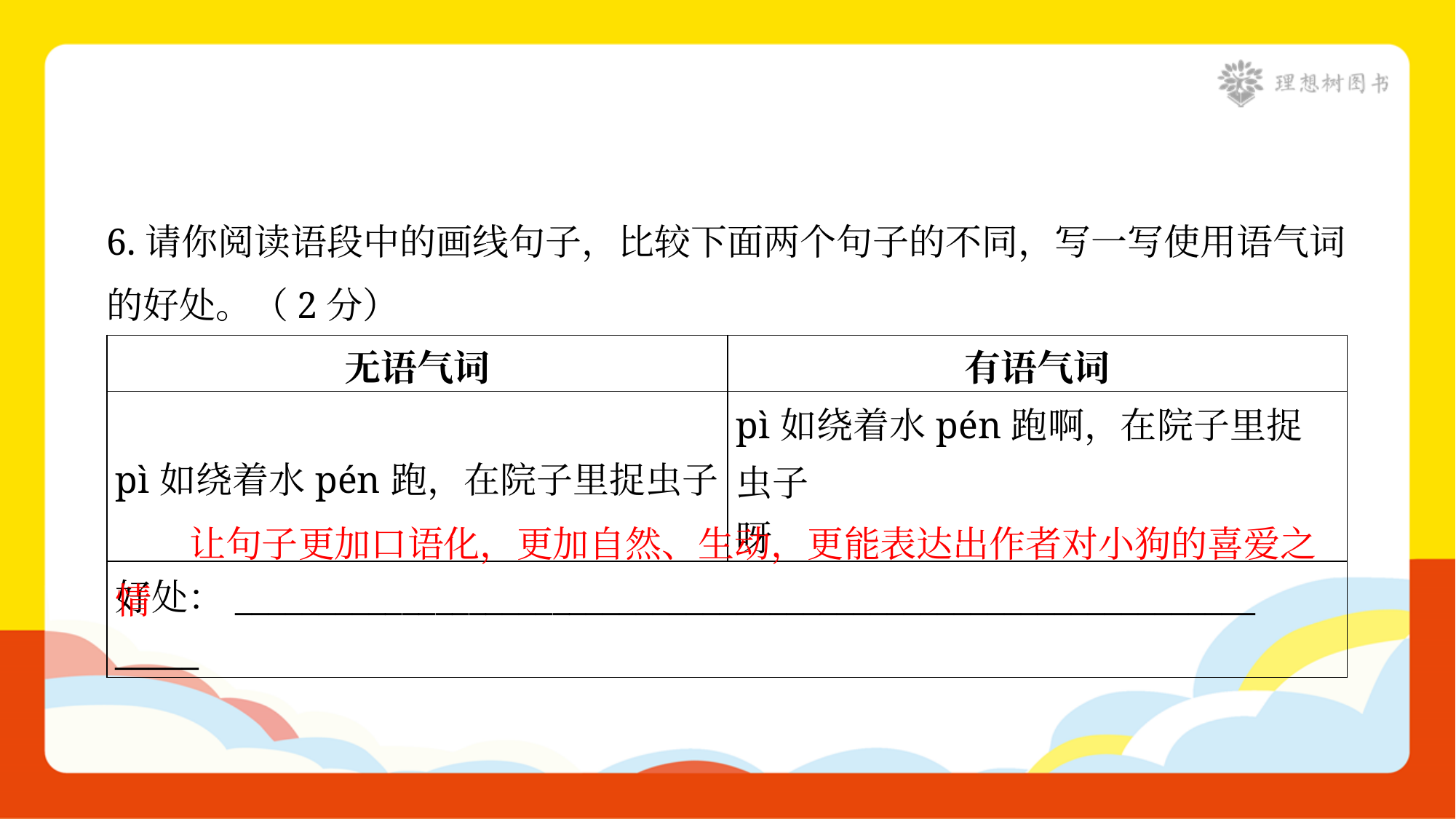

6.请你阅读语段中的画线句子，比较下面两个句子的不同，写一写使用语气词
的好处。（2分）
| 无语气词 | 有语气词 |
| --- | --- |
| pì如绕着水pén跑，在院子里捉虫子 | pì如绕着水pén跑啊，在院子里捉虫子 呀 |
| 好处：\_\_\_\_\_\_\_\_\_\_\_\_\_\_\_\_\_\_\_\_\_\_\_\_\_\_\_\_\_\_\_\_\_\_\_\_\_\_\_\_\_\_\_\_\_\_\_\_\_\_\_\_\_\_\_\_\_\_\_\_\_ \_\_\_\_\_ |  |
       让句子更加口语化，更加自然、生动，更能表达出作者对小狗的喜爱之情